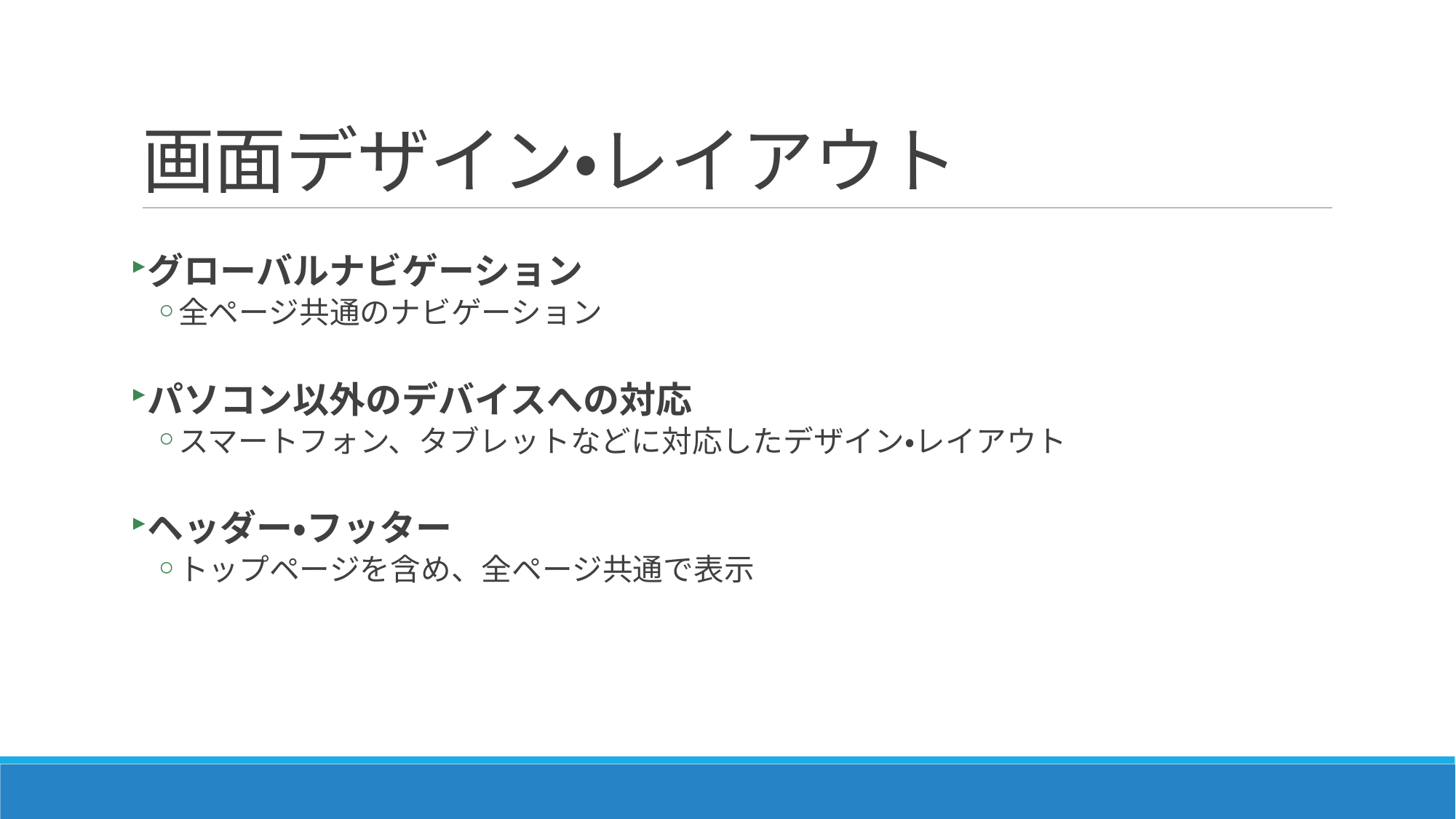

# 画面デザイン・レイアウト
グローバルナビゲーション
全ページ共通のナビゲーション
パソコン以外のデバイスへの対応
スマートフォン、タブレットなどに対応したデザイン・レイアウト
ヘッダー・フッター
トップページを含め、全ページ共通で表示